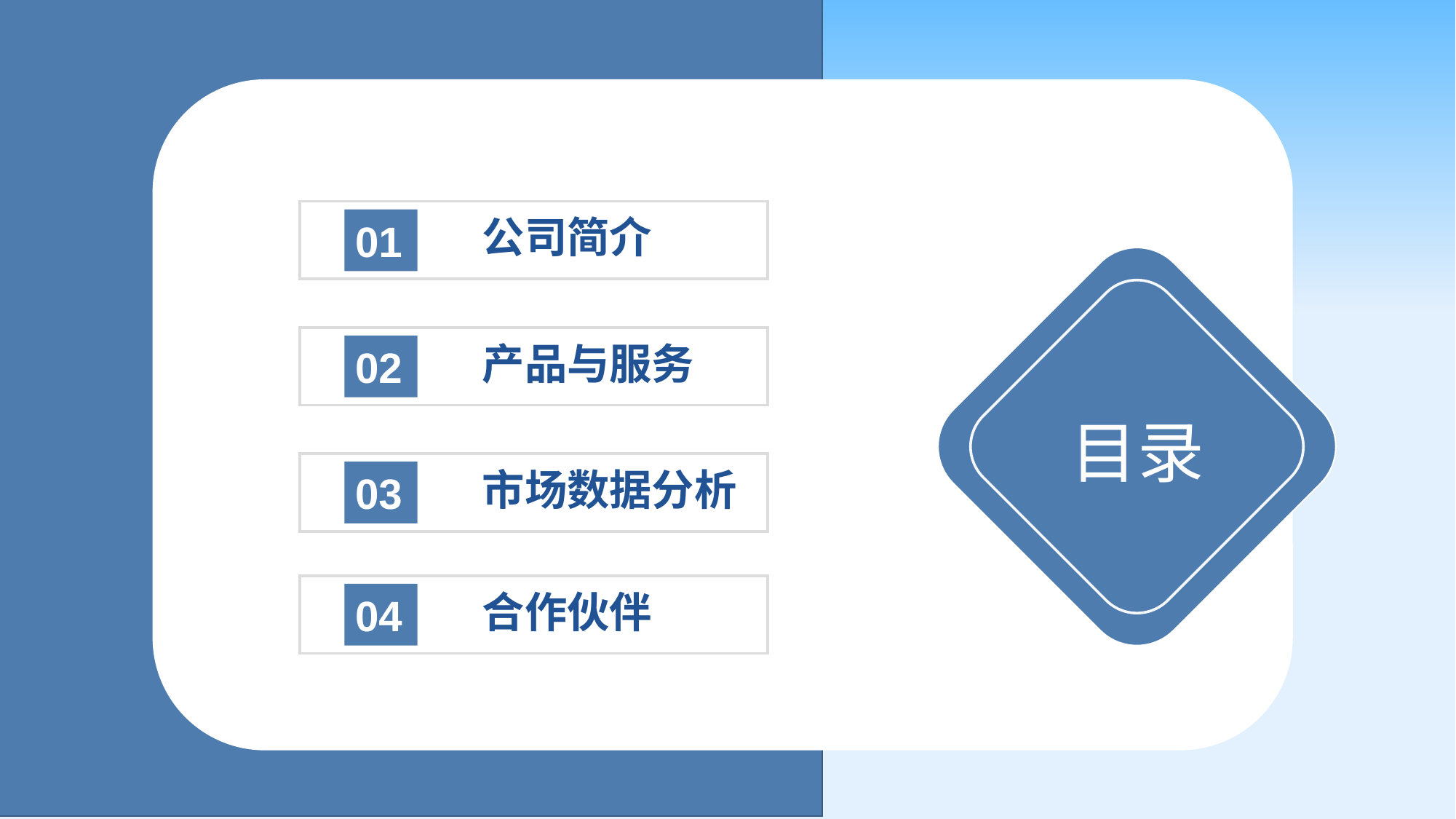

公司简介
01

产品与服务
02
目录

市场数据分析
03

合作伙伴
04